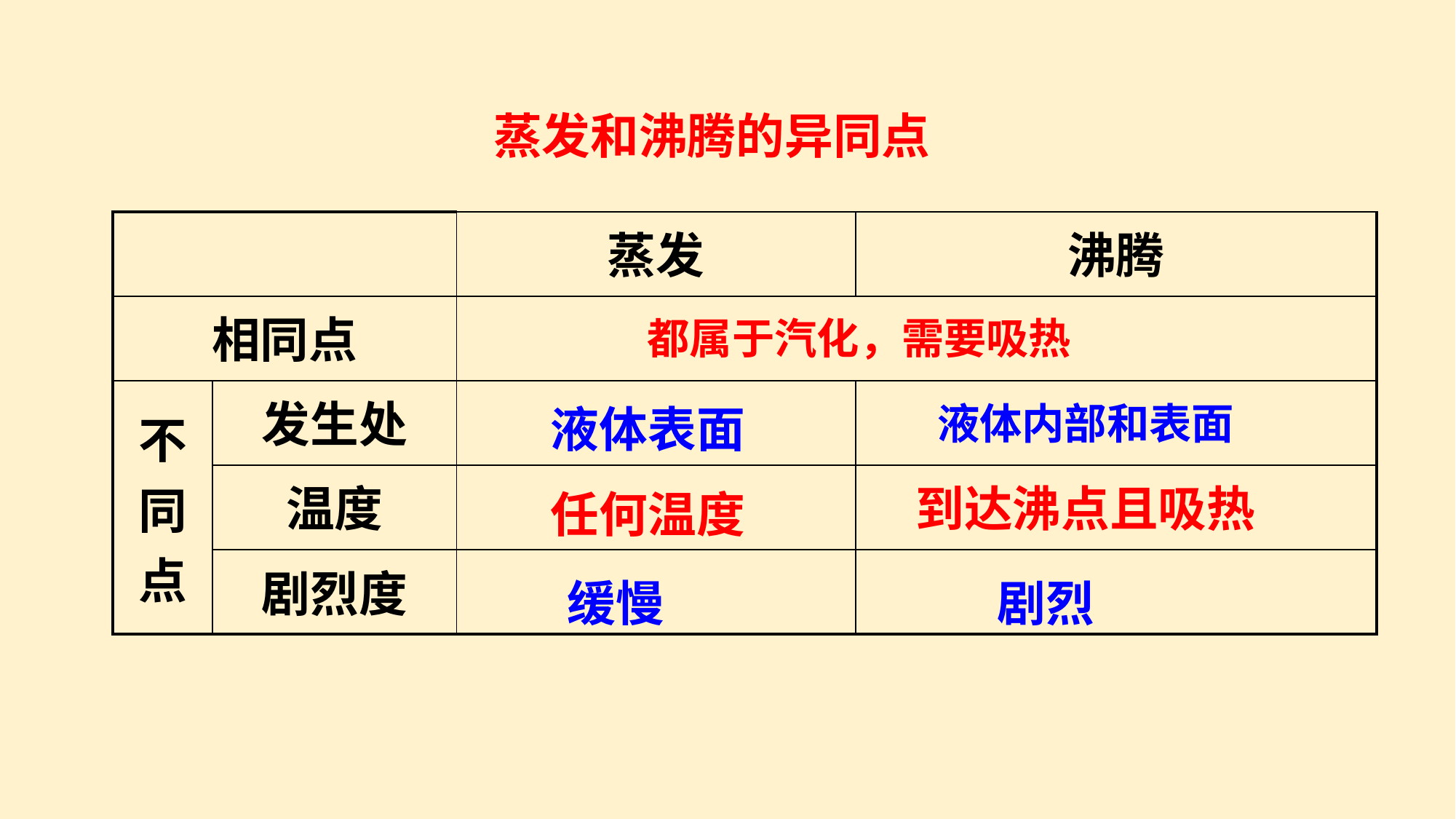

蒸发和沸腾的异同点
|  |  | 蒸发 | 沸腾 |
| --- | --- | --- | --- |
| 相同点 |  |  |  |
| 不同点 | 发生处 |  |  |
|  | 温度 |  |  |
|  | 剧烈度 |  |  |
都属于汽化，需要吸热
液体内部和表面
液体表面
到达沸点且吸热
任何温度
缓慢
剧烈